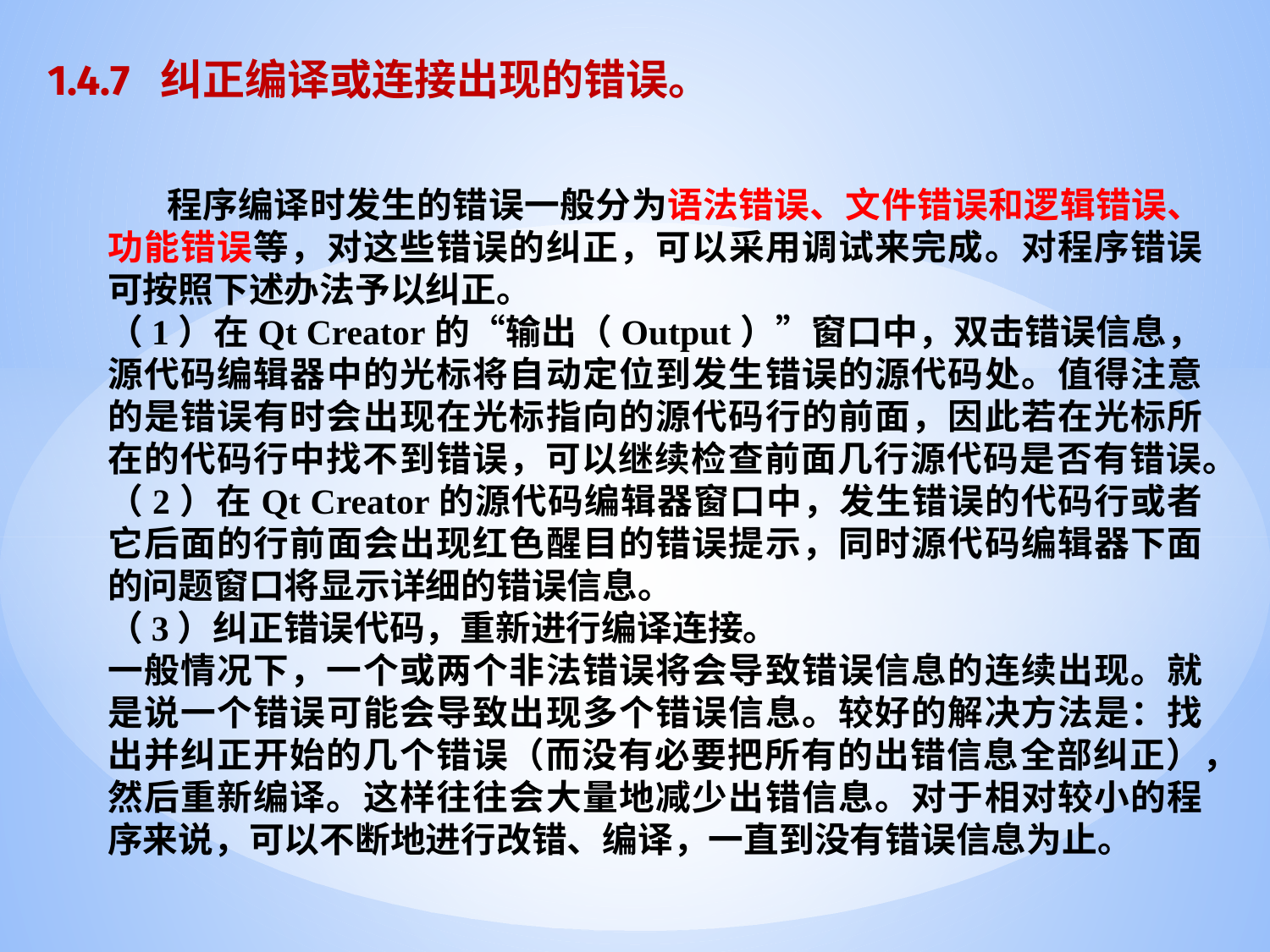

1.4.7  纠正编译或连接出现的错误。
      程序编译时发生的错误一般分为语法错误、文件错误和逻辑错误、功能错误等，对这些错误的纠正，可以采用调试来完成。对程序错误可按照下述办法予以纠正。
（1）在Qt Creator的“输出（Output）”窗口中，双击错误信息，源代码编辑器中的光标将自动定位到发生错误的源代码处。值得注意的是错误有时会出现在光标指向的源代码行的前面，因此若在光标所在的代码行中找不到错误，可以继续检查前面几行源代码是否有错误。
（2）在Qt Creator的源代码编辑器窗口中，发生错误的代码行或者它后面的行前面会出现红色醒目的错误提示，同时源代码编辑器下面的问题窗口将显示详细的错误信息。
（3）纠正错误代码，重新进行编译连接。
一般情况下，一个或两个非法错误将会导致错误信息的连续出现。就是说一个错误可能会导致出现多个错误信息。较好的解决方法是：找出并纠正开始的几个错误（而没有必要把所有的出错信息全部纠正），然后重新编译。这样往往会大量地减少出错信息。对于相对较小的程序来说，可以不断地进行改错、编译，一直到没有错误信息为止。